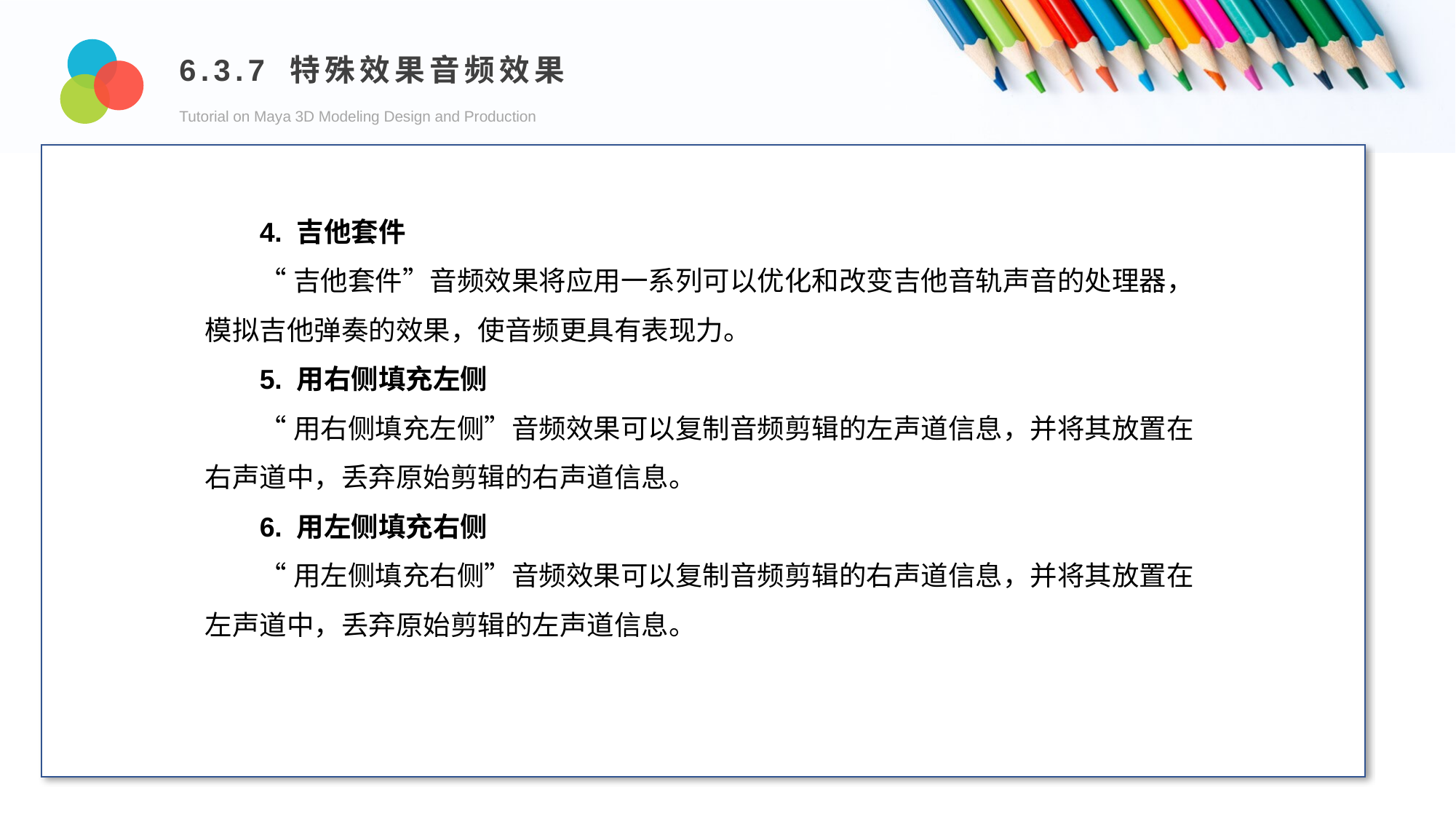

6.3.7 特殊效果音频效果
Tutorial on Maya 3D Modeling Design and Production
Design and Production
4. 吉他套件
“吉他套件”音频效果将应用一系列可以优化和改变吉他音轨声音的处理器，模拟吉他弹奏的效果，使音频更具有表现力。
5. 用右侧填充左侧
“用右侧填充左侧”音频效果可以复制音频剪辑的左声道信息，并将其放置在右声道中，丢弃原始剪辑的右声道信息。
6. 用左侧填充右侧
“用左侧填充右侧”音频效果可以复制音频剪辑的右声道信息，并将其放置在左声道中，丢弃原始剪辑的左声道信息。